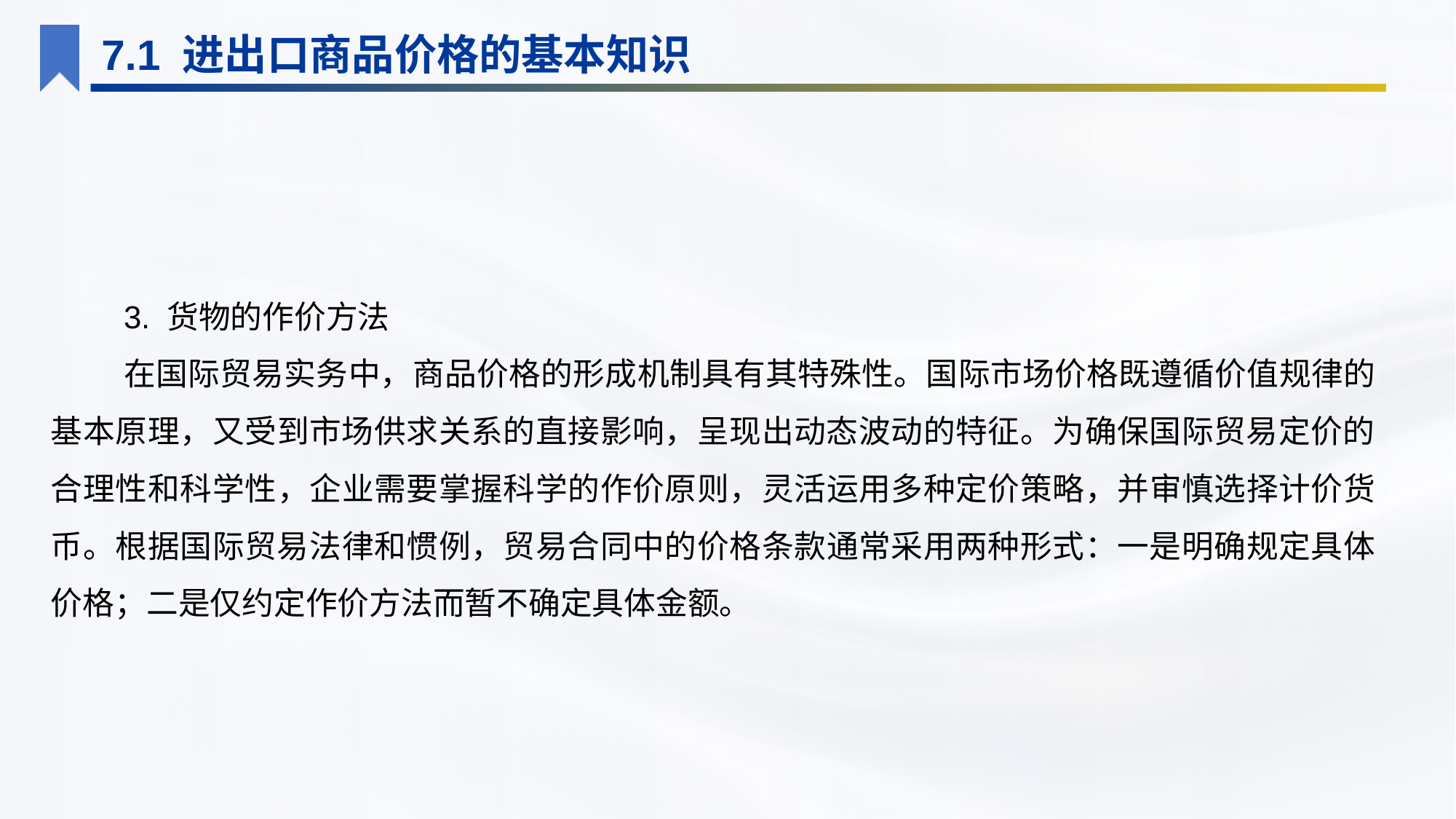

7.1 进出口商品价格的基本知识
3. 货物的作价方法
在国际贸易实务中，商品价格的形成机制具有其特殊性。国际市场价格既遵循价值规律的基本原理，又受到市场供求关系的直接影响，呈现出动态波动的特征。为确保国际贸易定价的合理性和科学性，企业需要掌握科学的作价原则，灵活运用多种定价策略，并审慎选择计价货币。根据国际贸易法律和惯例，贸易合同中的价格条款通常采用两种形式：一是明确规定具体价格；二是仅约定作价方法而暂不确定具体金额。